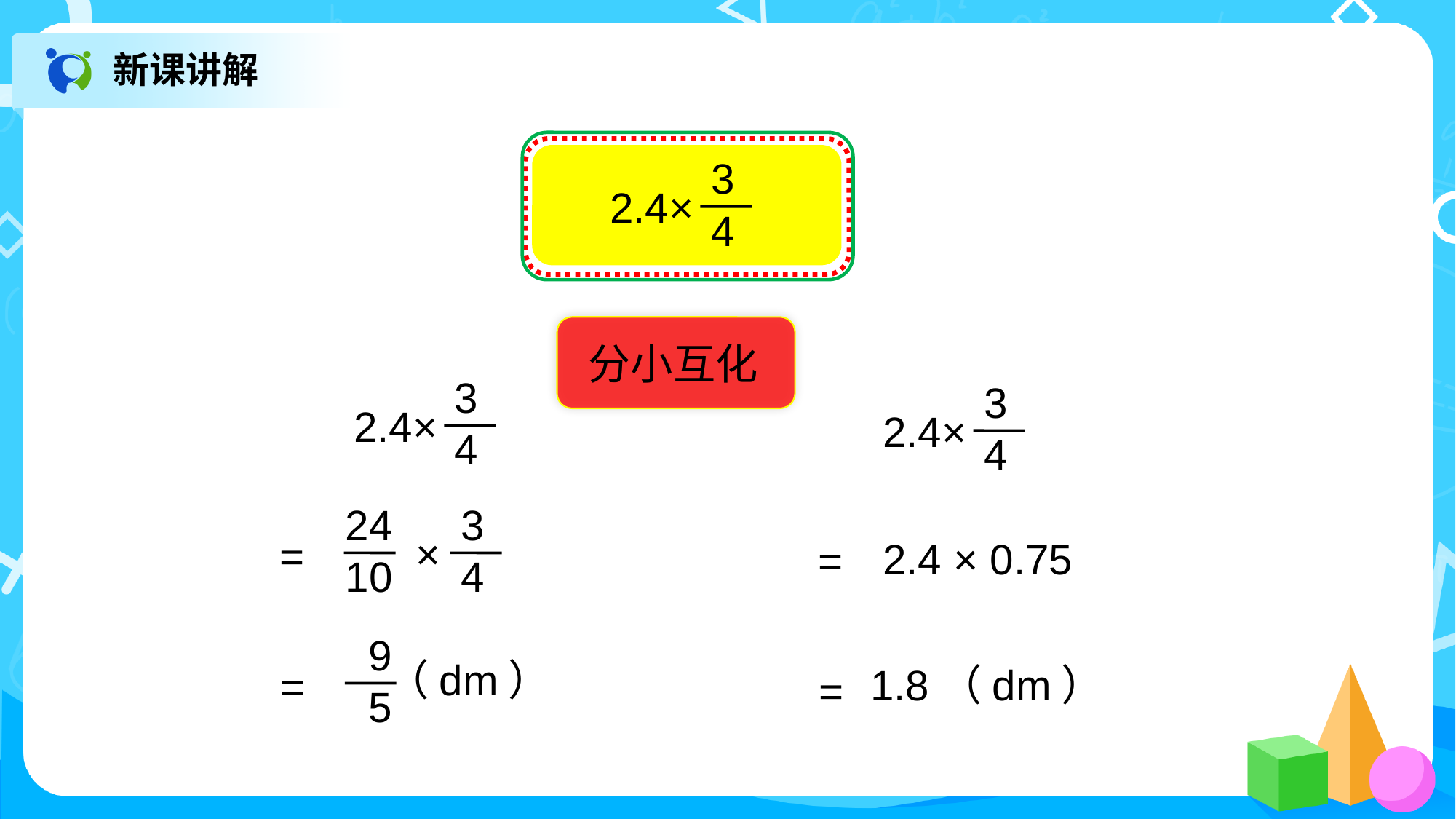

新课讲解

3
4

2.4×

分小互化
3
4

2.4×
3
4

2.4×
24
10

3
4

     ×
=
2.4 × 0.75
=
9
5

（dm）
=
1.8（dm）
=